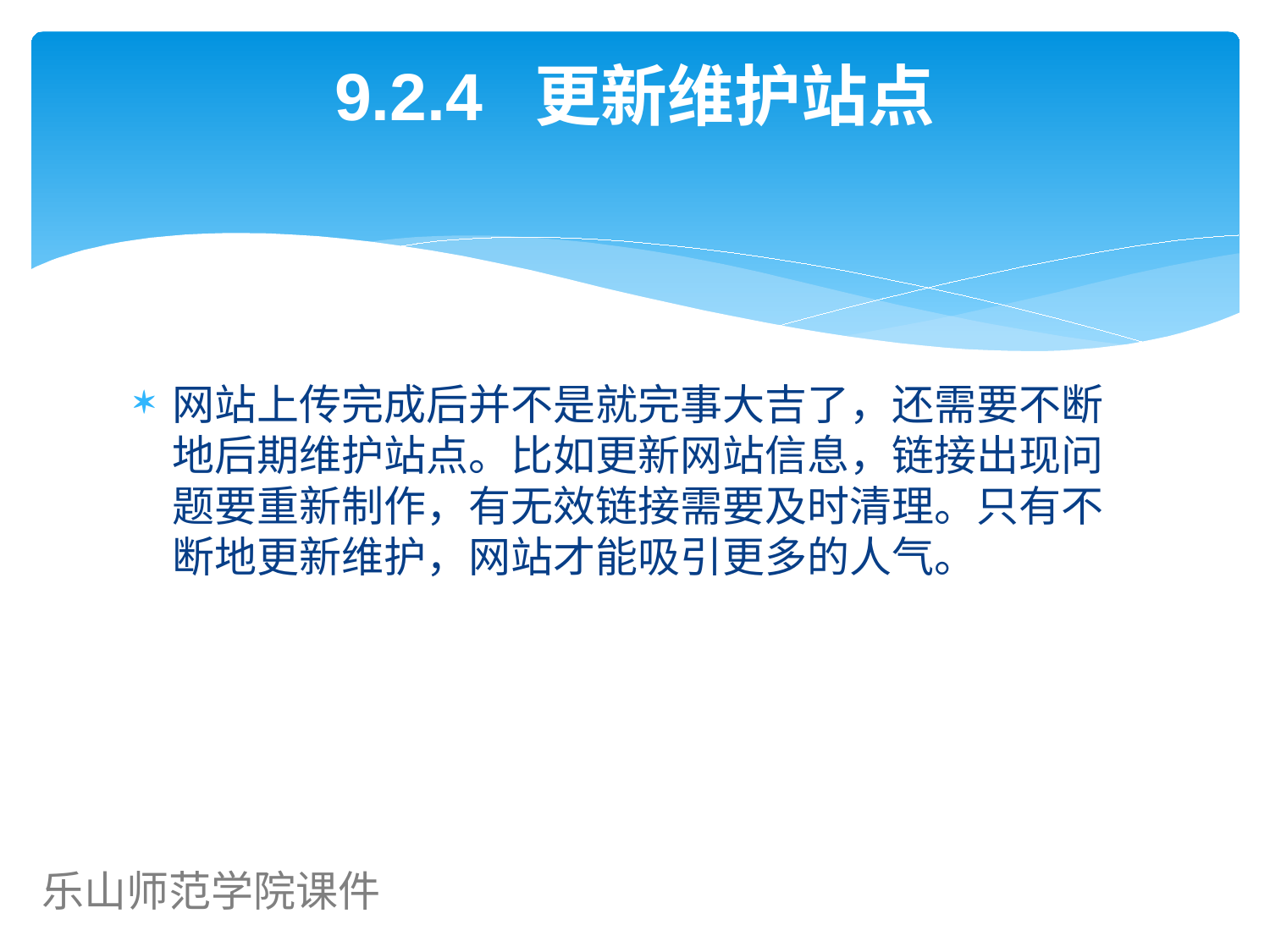

# 9.2.4  更新维护站点
网站上传完成后并不是就完事大吉了，还需要不断地后期维护站点。比如更新网站信息，链接出现问题要重新制作，有无效链接需要及时清理。只有不断地更新维护，网站才能吸引更多的人气。